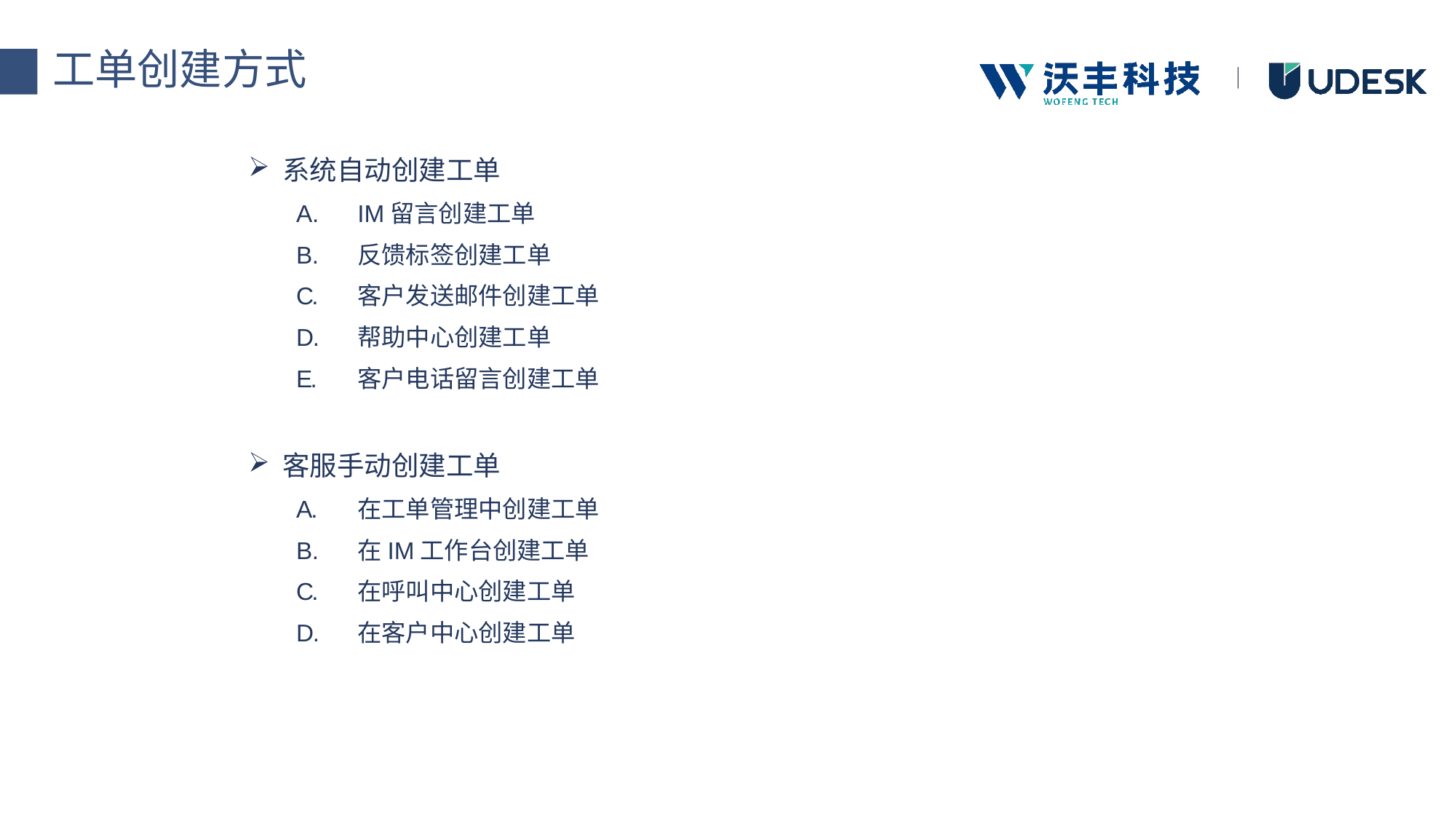

工单创建方式
系统自动创建工单
IM留言创建工单
反馈标签创建工单
客户发送邮件创建工单
帮助中心创建工单
客户电话留言创建工单

客服手动创建工单
在工单管理中创建工单
在IM工作台创建工单
在呼叫中心创建工单
在客户中心创建工单